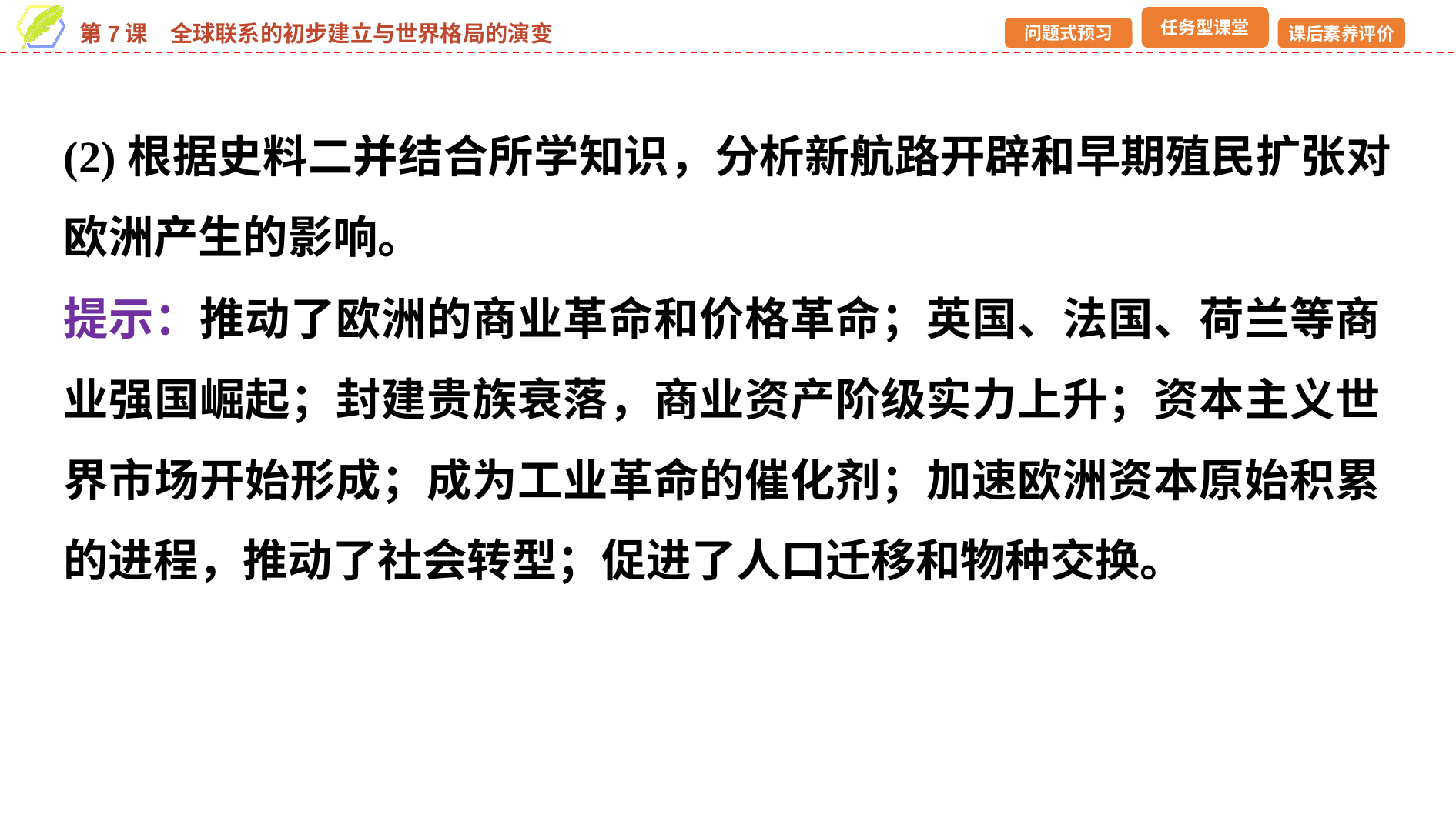

(2)根据史料二并结合所学知识，分析新航路开辟和早期殖民扩张对欧洲产生的影响。
提示：推动了欧洲的商业革命和价格革命；英国、法国、荷兰等商业强国崛起；封建贵族衰落，商业资产阶级实力上升；资本主义世界市场开始形成；成为工业革命的催化剂；加速欧洲资本原始积累的进程，推动了社会转型；促进了人口迁移和物种交换。